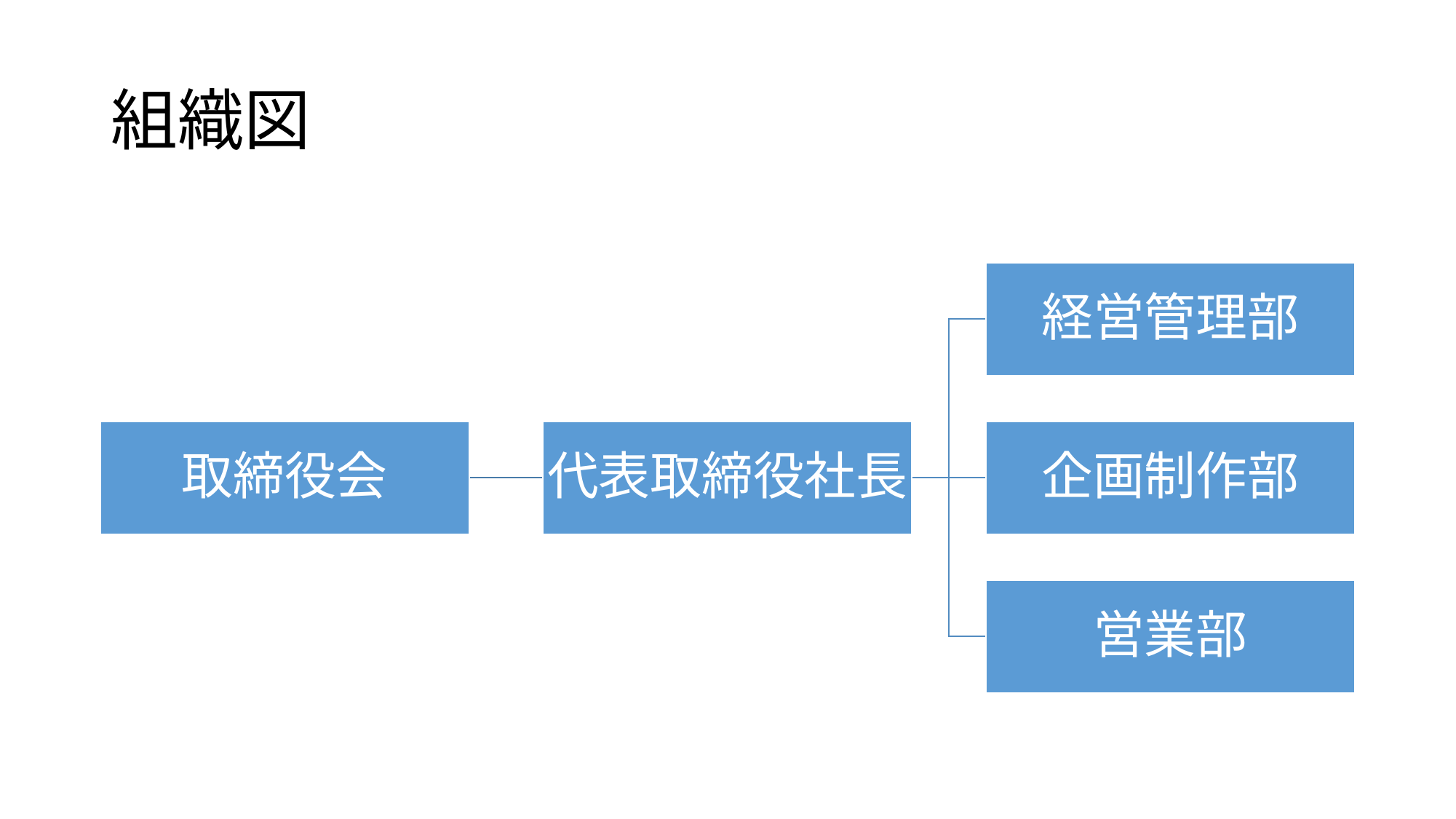

# 組織図
取締役会
代表取締役社長
経営管理部
企画制作部
営業部